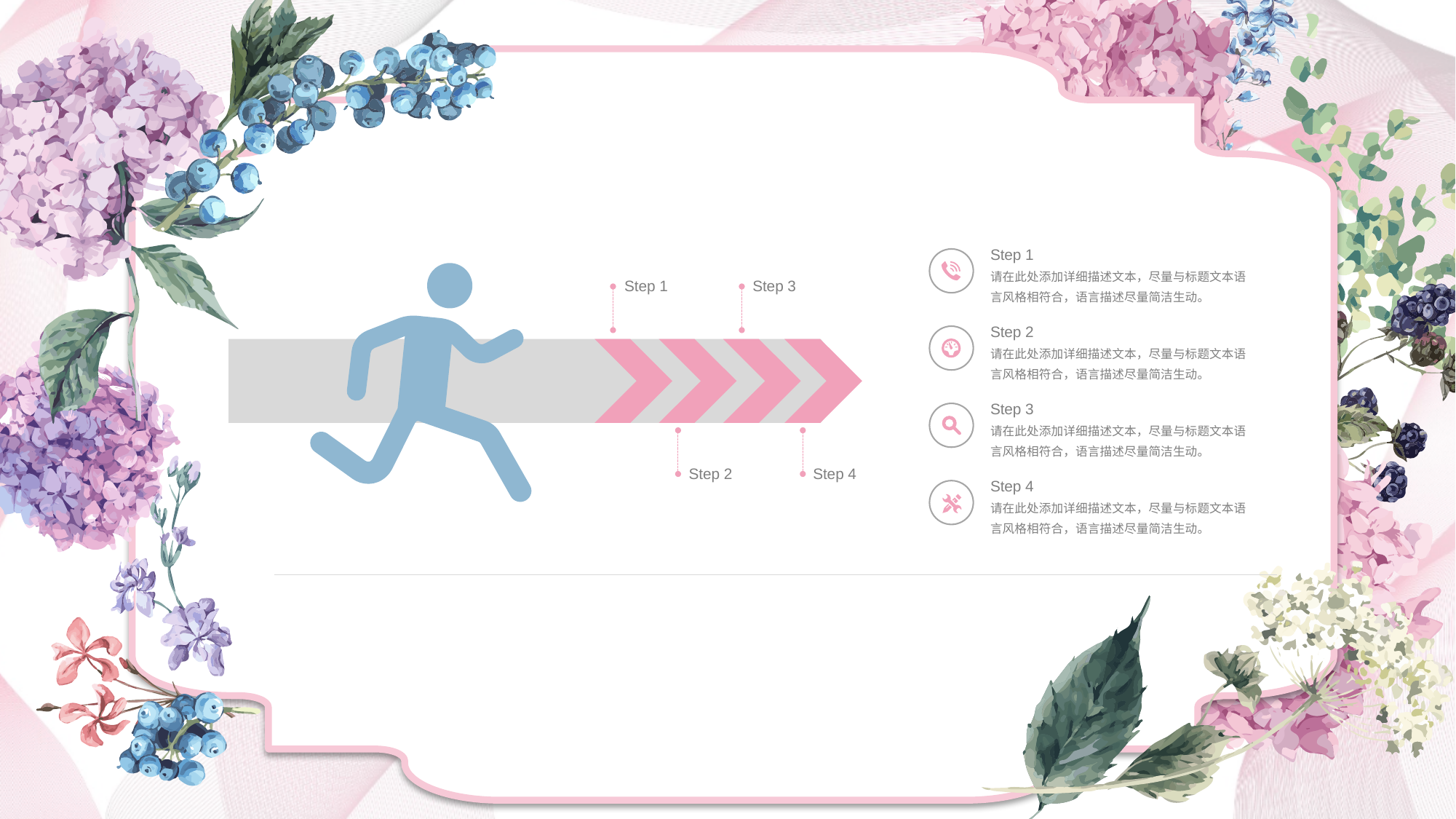

Step 1
请在此处添加详细描述文本，尽量与标题文本语言风格相符合，语言描述尽量简洁生动。

Step 1
Step 3

Step 2
Step 4
Step 2
请在此处添加详细描述文本，尽量与标题文本语言风格相符合，语言描述尽量简洁生动。

Step 3
请在此处添加详细描述文本，尽量与标题文本语言风格相符合，语言描述尽量简洁生动。

Step 4
请在此处添加详细描述文本，尽量与标题文本语言风格相符合，语言描述尽量简洁生动。